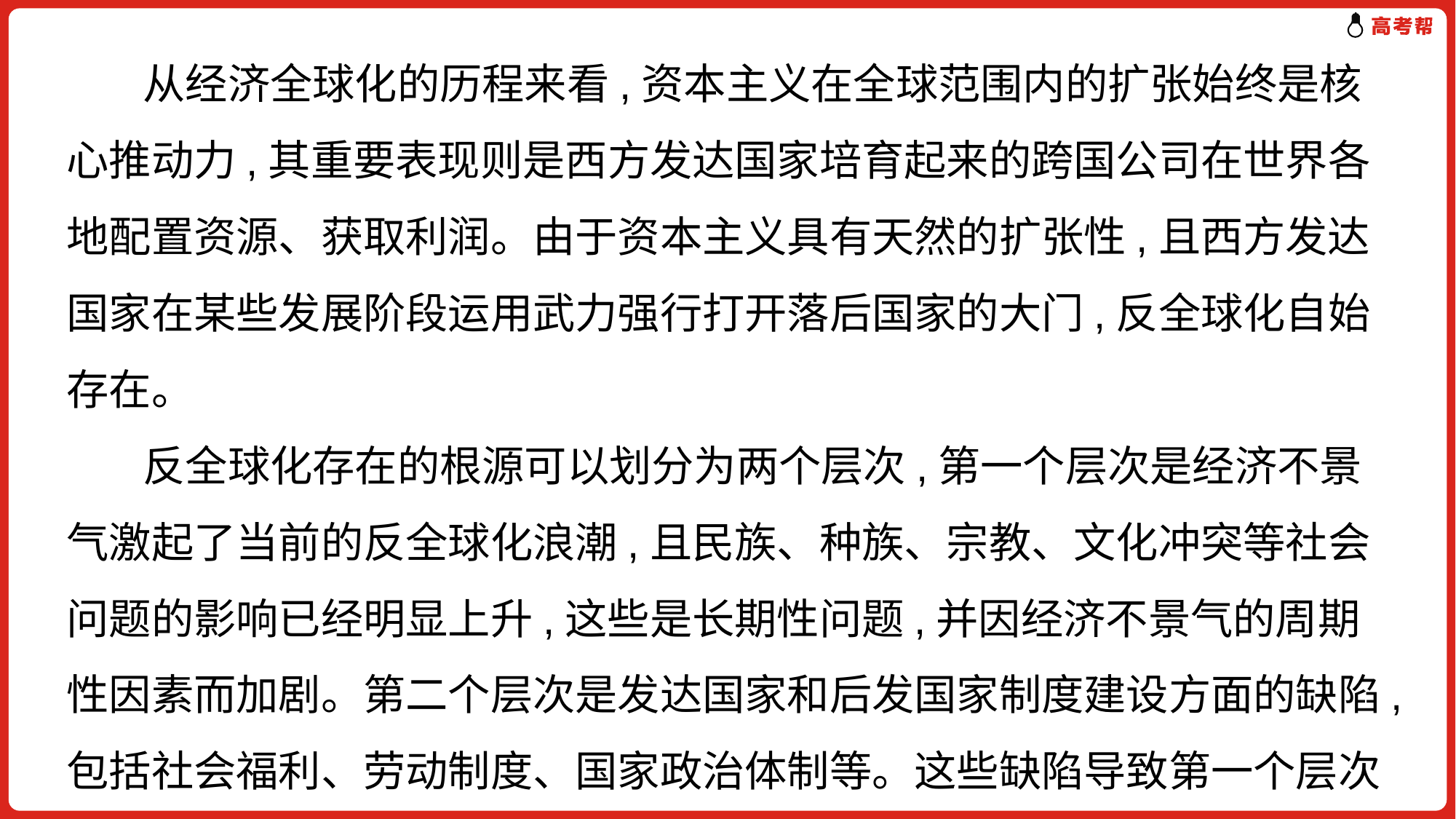

从经济全球化的历程来看,资本主义在全球范围内的扩张始终是核心推动力,其重要表现则是西方发达国家培育起来的跨国公司在世界各地配置资源、获取利润。由于资本主义具有天然的扩张性,且西方发达国家在某些发展阶段运用武力强行打开落后国家的大门,反全球化自始存在。
       反全球化存在的根源可以划分为两个层次,第一个层次是经济不景气激起了当前的反全球化浪潮,且民族、种族、宗教、文化冲突等社会问题的影响已经明显上升,这些是长期性问题,并因经济不景气的周期性因素而加剧。第二个层次是发达国家和后发国家制度建设方面的缺陷,包括社会福利、劳动制度、国家政治体制等。这些缺陷导致第一个层次